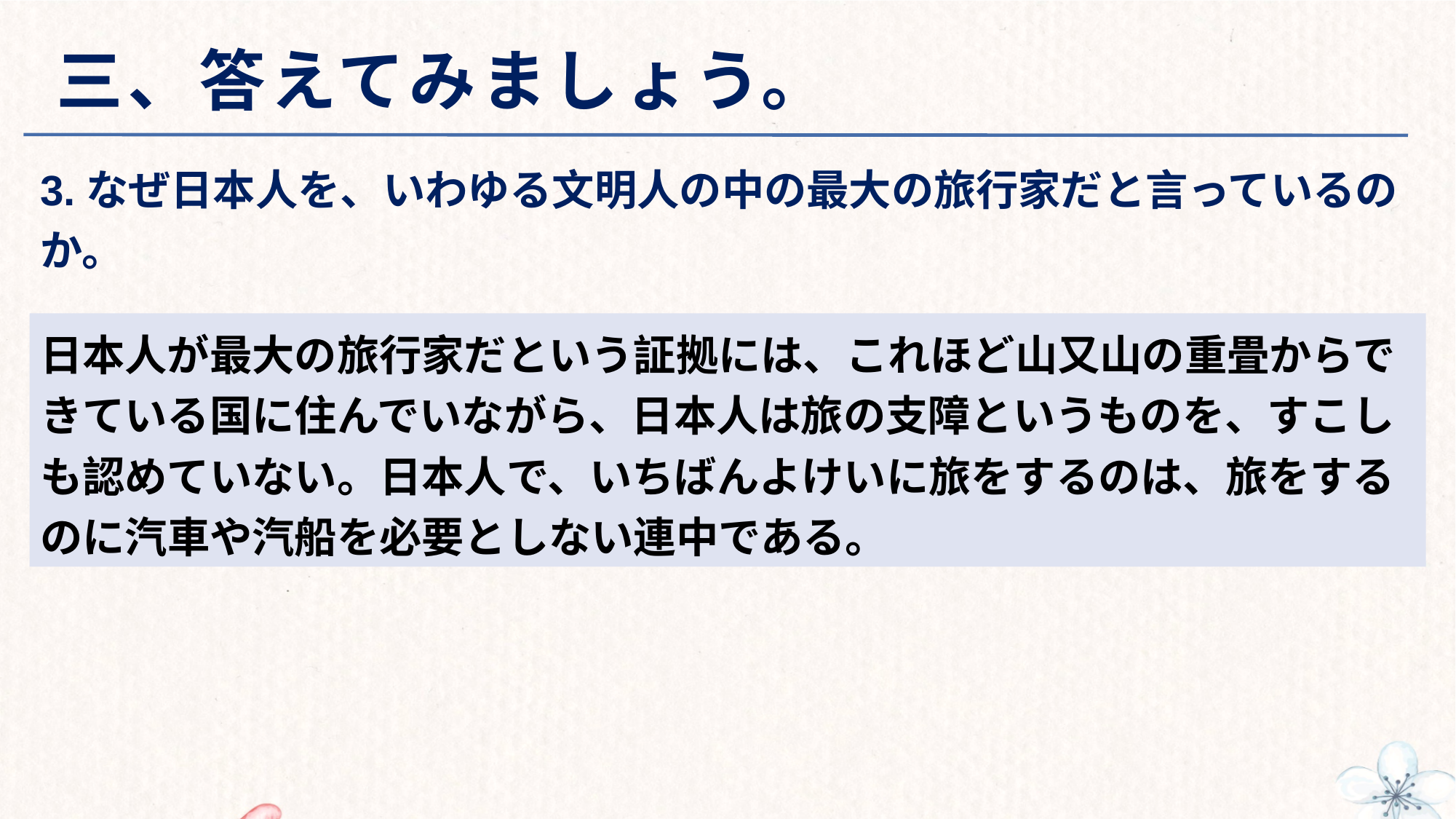

# 三、答えてみましょう。
3.なぜ日本人を、いわゆる文明人の中の最大の旅行家だと言っているのか。
日本人が最大の旅行家だという証拠には、これほど山又山の重畳からできている国に住んでいながら、日本人は旅の支障というものを、すこしも認めていない。日本人で、いちばんよけいに旅をするのは、旅をするのに汽車や汽船を必要としない連中である。